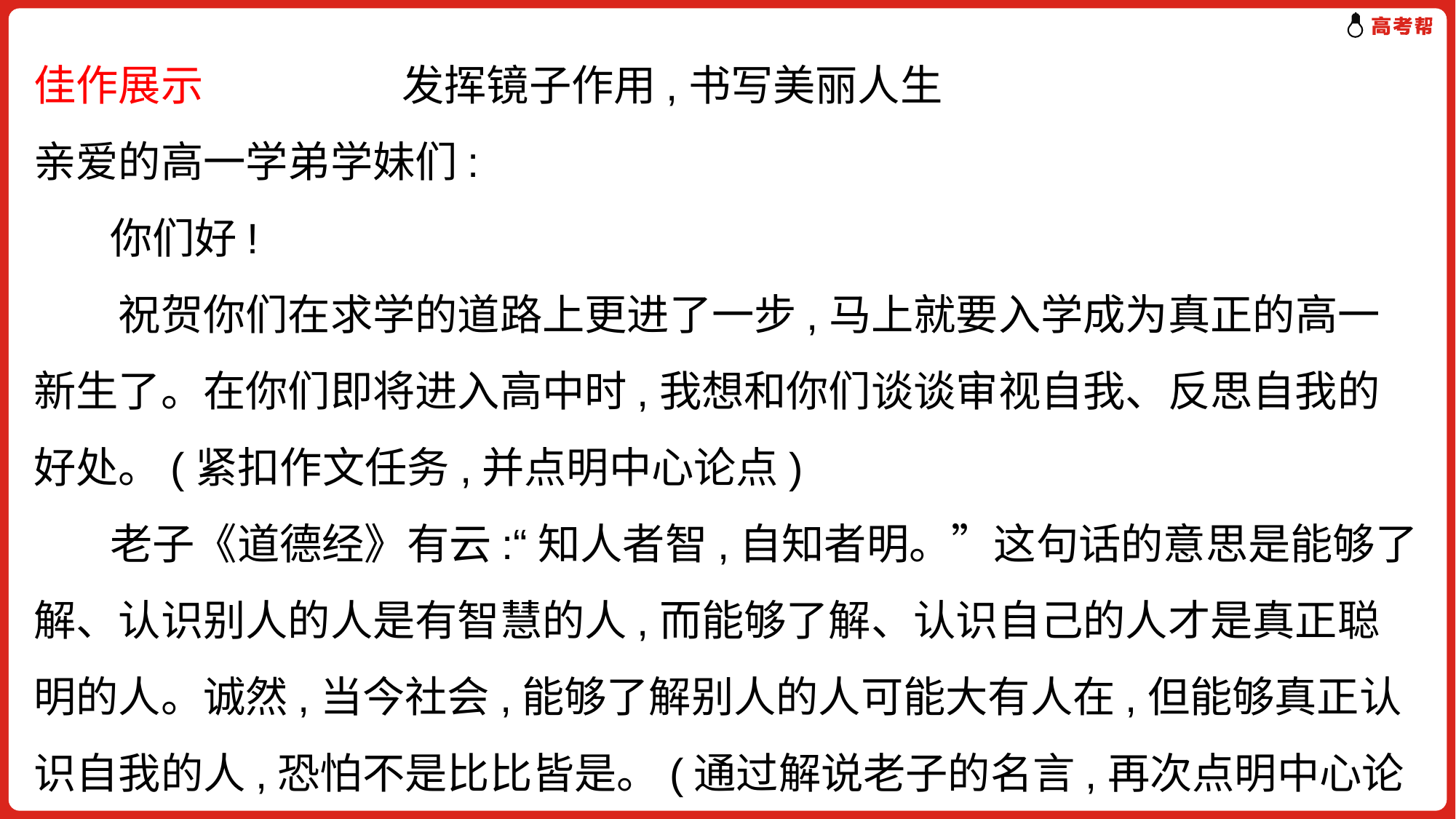

佳作展示                     发挥镜子作用,书写美丽人生
亲爱的高一学弟学妹们:
       你们好!
　　祝贺你们在求学的道路上更进了一步,马上就要入学成为真正的高一新生了。在你们即将进入高中时,我想和你们谈谈审视自我、反思自我的好处。(紧扣作文任务,并点明中心论点)
       老子《道德经》有云:“知人者智,自知者明。”这句话的意思是能够了解、认识别人的人是有智慧的人,而能够了解、认识自己的人才是真正聪明的人。诚然,当今社会,能够了解别人的人可能大有人在,但能够真正认识自我的人,恐怕不是比比皆是。(通过解说老子的名言,再次点明中心论点)